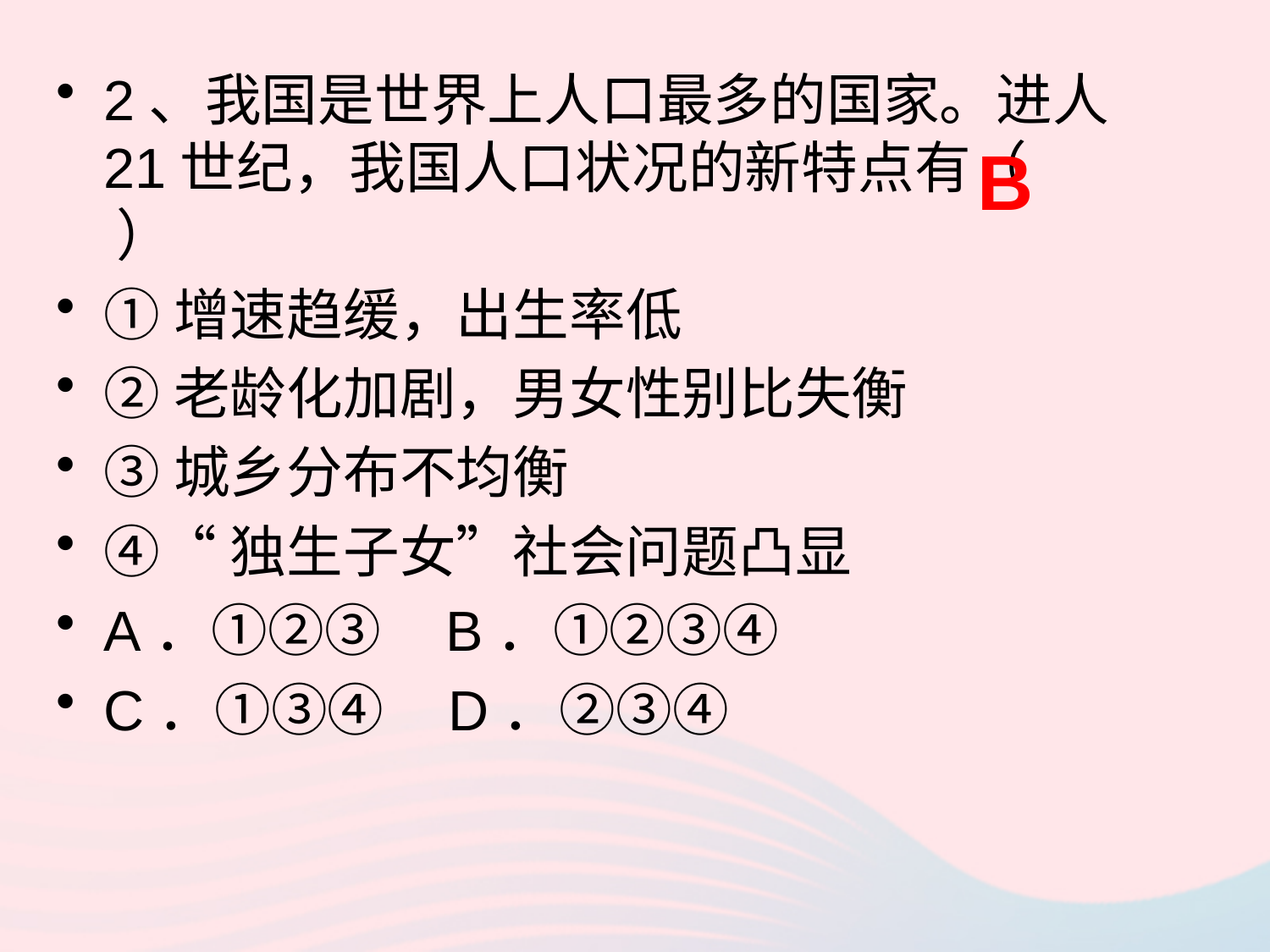

2、我国是世界上人口最多的国家。进人21世纪，我国人口状况的新特点有（         ）
①增速趋缓，出生率低
②老龄化加剧，男女性别比失衡
③城乡分布不均衡
④“独生子女”社会问题凸显
A．①②③    B．①②③④
C．①③④    D．②③④
B